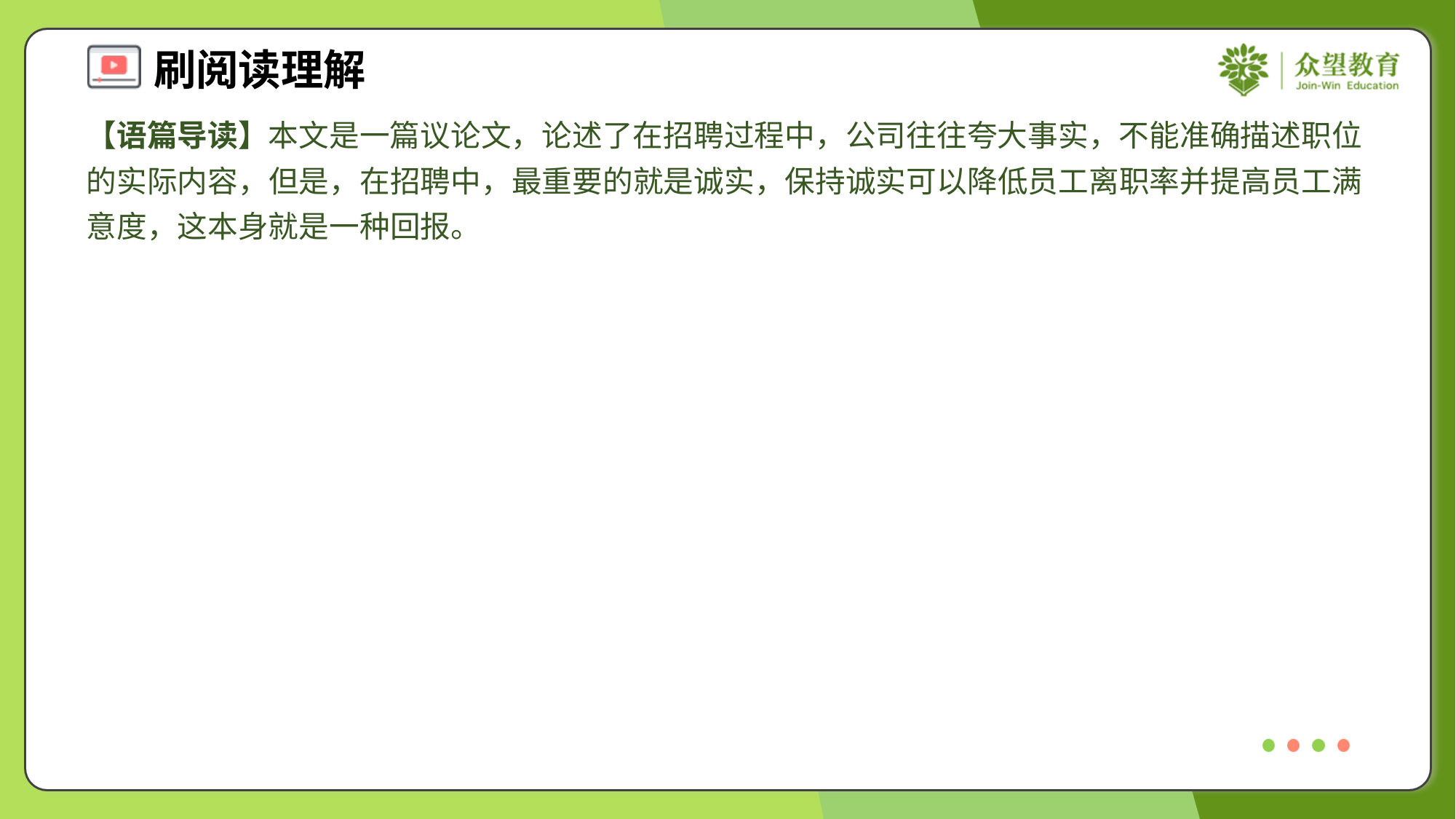

【语篇导读】本文是一篇议论文，论述了在招聘过程中，公司往往夸大事实，不能准确描述职位的实际内容，但是，在招聘中，最重要的就是诚实，保持诚实可以降低员工离职率并提高员工满意度，这本身就是一种回报。